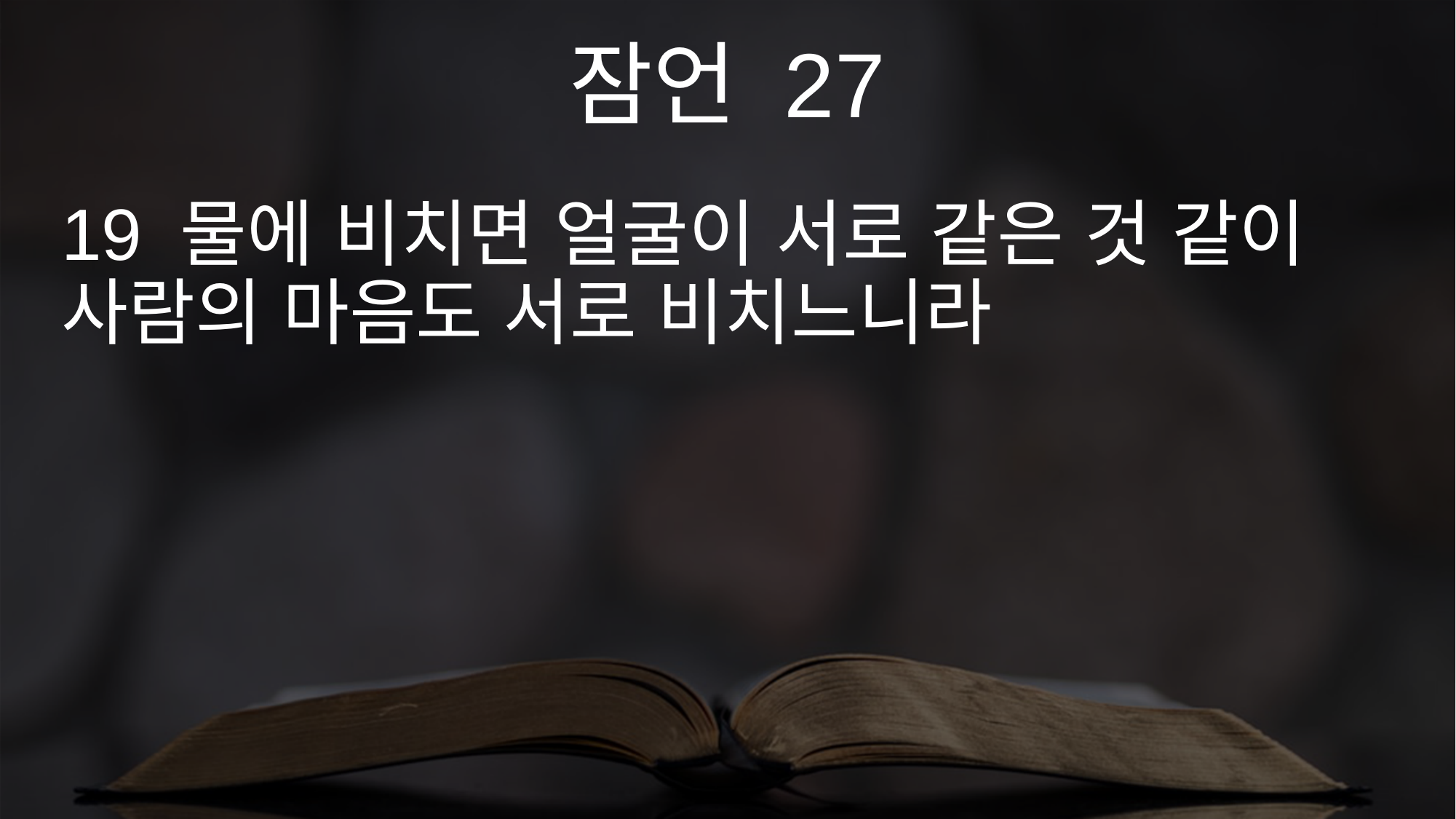

잠언 27
19 물에 비치면 얼굴이 서로 같은 것 같이 사람의 마음도 서로 비치느니라